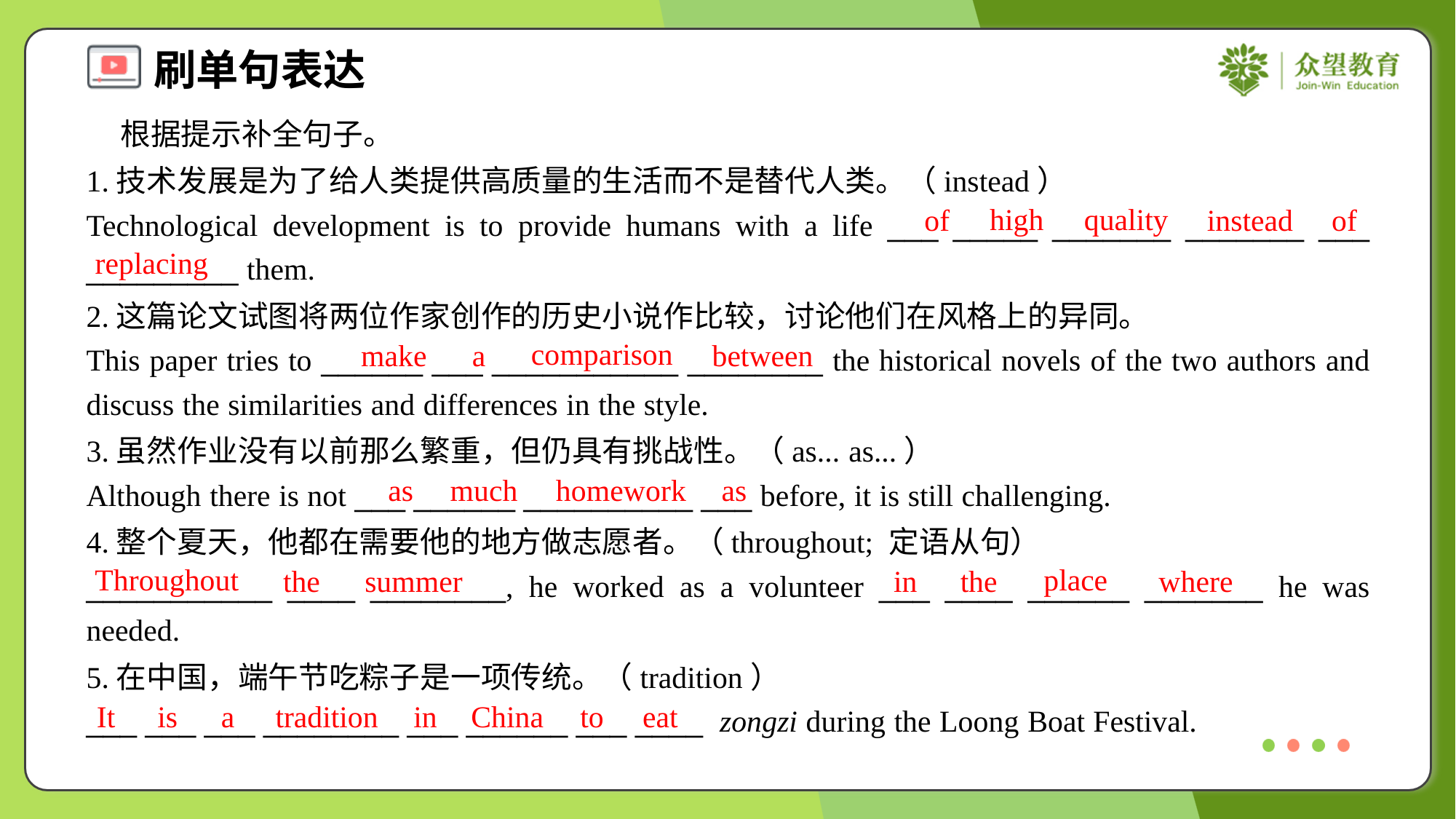

根据提示补全句子。
1.技术发展是为了给人类提供高质量的生活而不是替代人类。（instead）
Technological development is to provide humans with a life ___ _____ _______ _______ ___ _________ them.
high
quality
of
instead
of
replacing
2.这篇论文试图将两位作家创作的历史小说作比较，讨论他们在风格上的异同。
This paper tries to ______ ___ ___________ ________ the historical novels of the two authors and discuss the similarities and differences in the style.
comparison
make
a
between
3.虽然作业没有以前那么繁重，但仍具有挑战性。（as... as...）
Although there is not ___ ______ __________ ___ before, it is still challenging.
as
much
homework
as
4.整个夏天，他都在需要他的地方做志愿者。（throughout; 定语从句）
___________ ____ ________, he worked as a volunteer ___ ____ ______ _______ he was needed.
Throughout
place
the
summer
in
the
where
5.在中国，端午节吃粽子是一项传统。（tradition）
___ ___ ___ ________ ___ ______ ___ ____  zongzi during the Loong Boat Festival.
It
is
a
tradition
in
China
to
eat